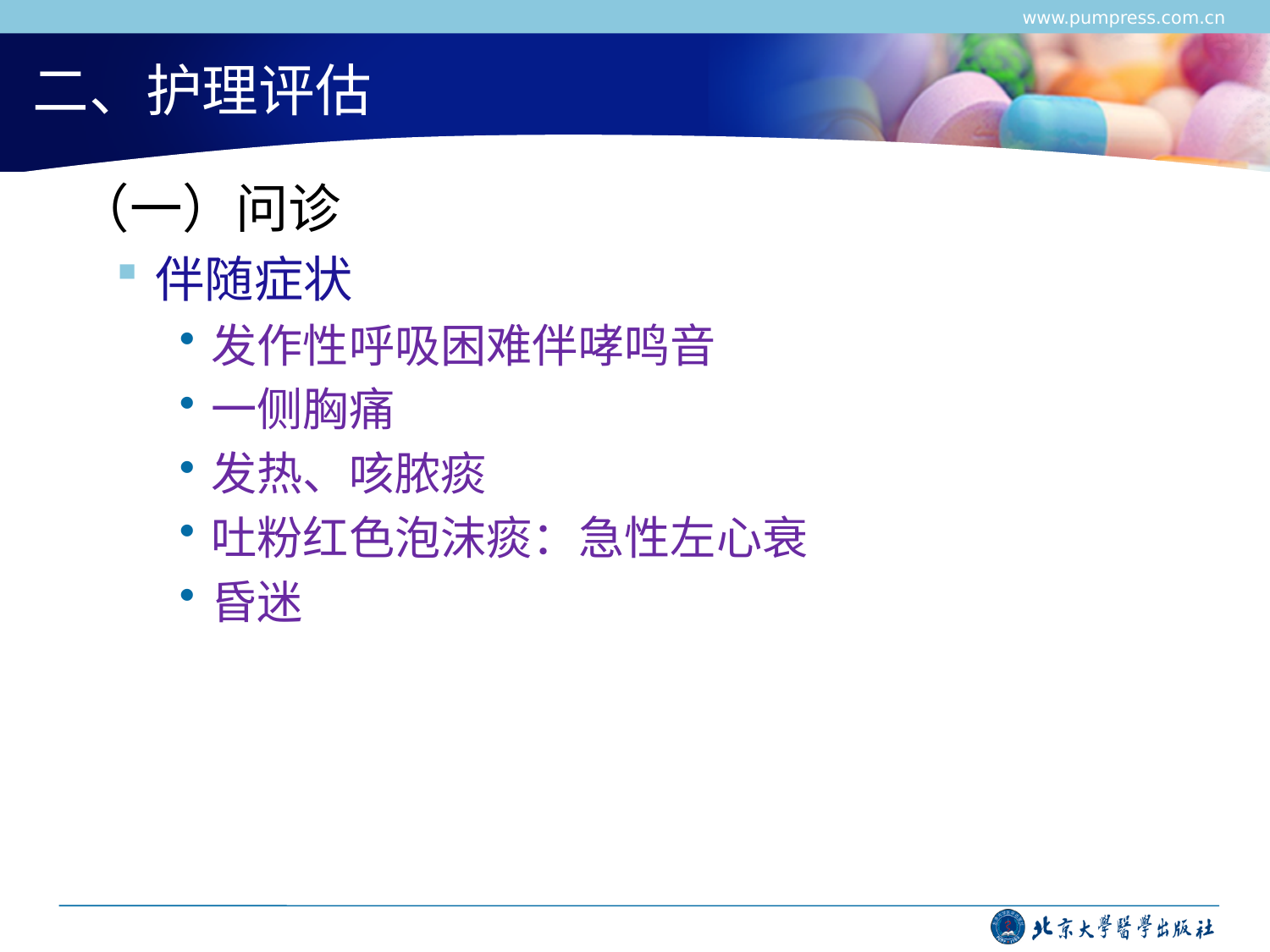

www.pumpress.com.cn
# 二、护理评估
 （一）问诊
伴随症状
发作性呼吸困难伴哮鸣音
一侧胸痛
发热、咳脓痰
吐粉红色泡沫痰：急性左心衰
昏迷